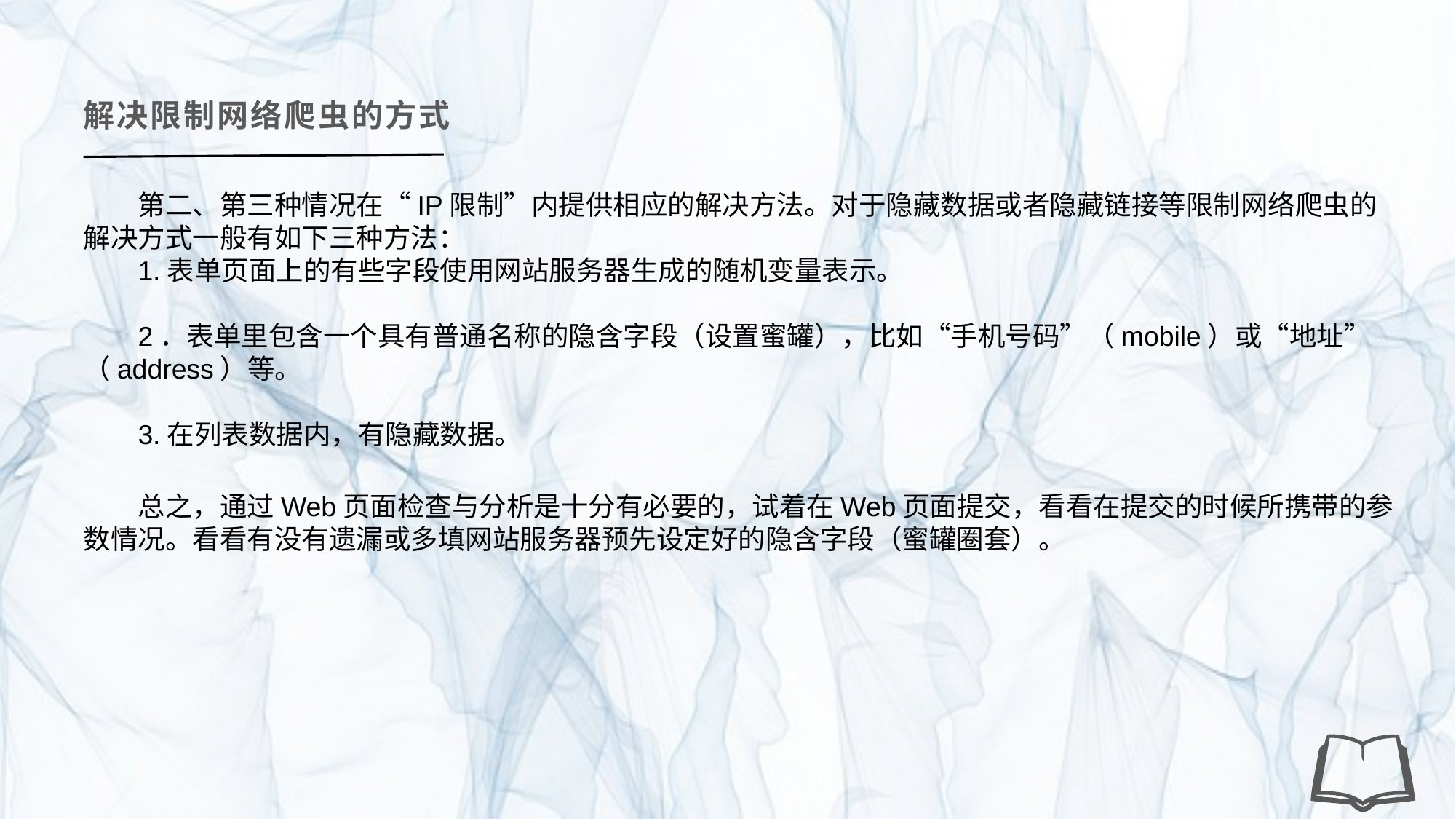

解决限制网络爬虫的方式
第二、第三种情况在“IP限制”内提供相应的解决方法。对于隐藏数据或者隐藏链接等限制网络爬虫的解决方式一般有如下三种方法：
1.表单页面上的有些字段使用网站服务器生成的随机变量表示。

2．表单里包含一个具有普通名称的隐含字段（设置蜜罐），比如“手机号码”（mobile）或“地址”（address）等。

3.在列表数据内，有隐藏数据。
总之，通过Web页面检查与分析是十分有必要的，试着在Web页面提交，看看在提交的时候所携带的参数情况。看看有没有遗漏或多填网站服务器预先设定好的隐含字段（蜜罐圈套）。

7